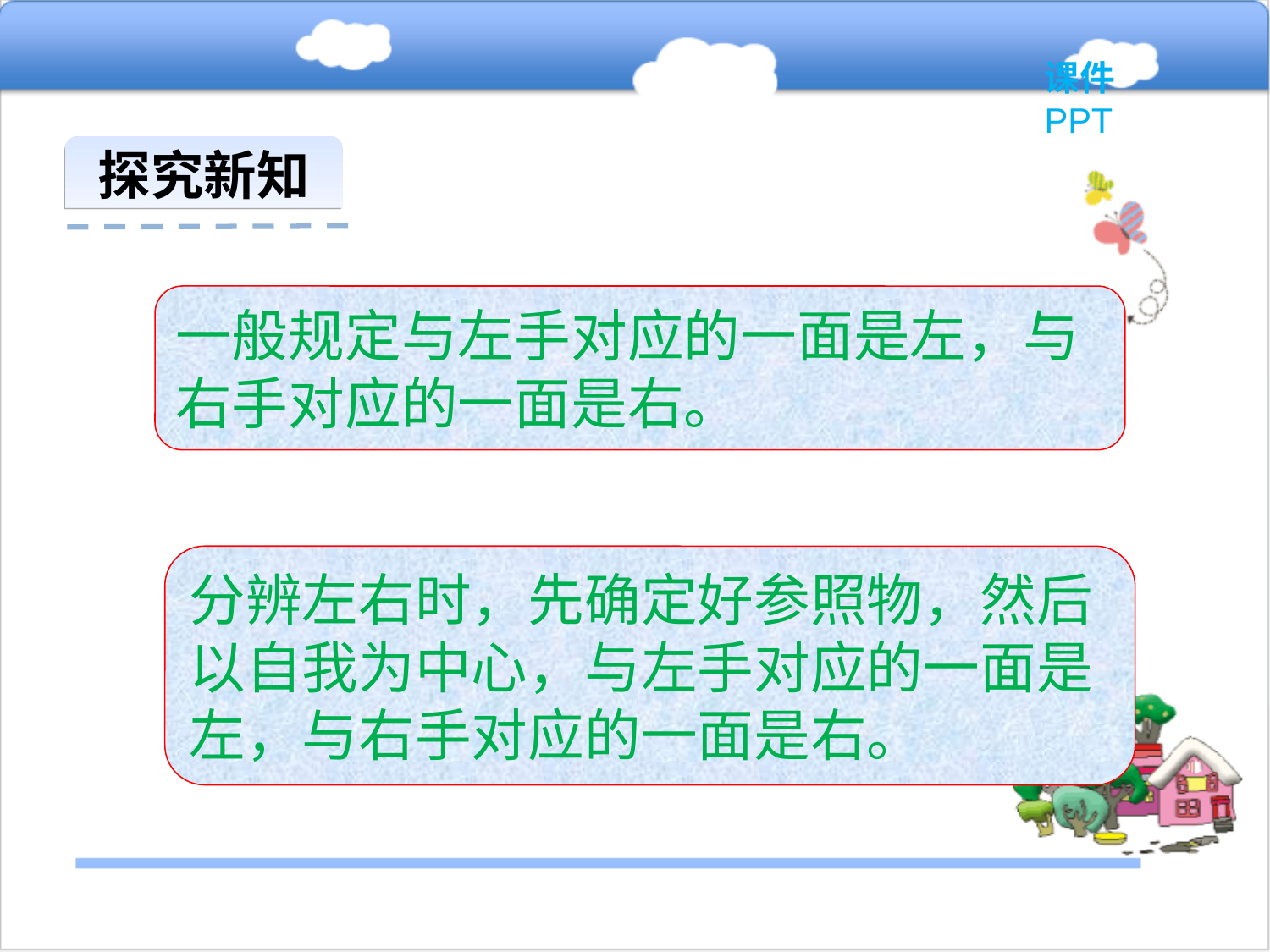

课件PPT
探究新知

一般规定与左手对应的一面是左，与右手对应的一面是右。
分辨左右时，先确定好参照物，然后以自我为中心，与左手对应的一面是左，与右手对应的一面是右。